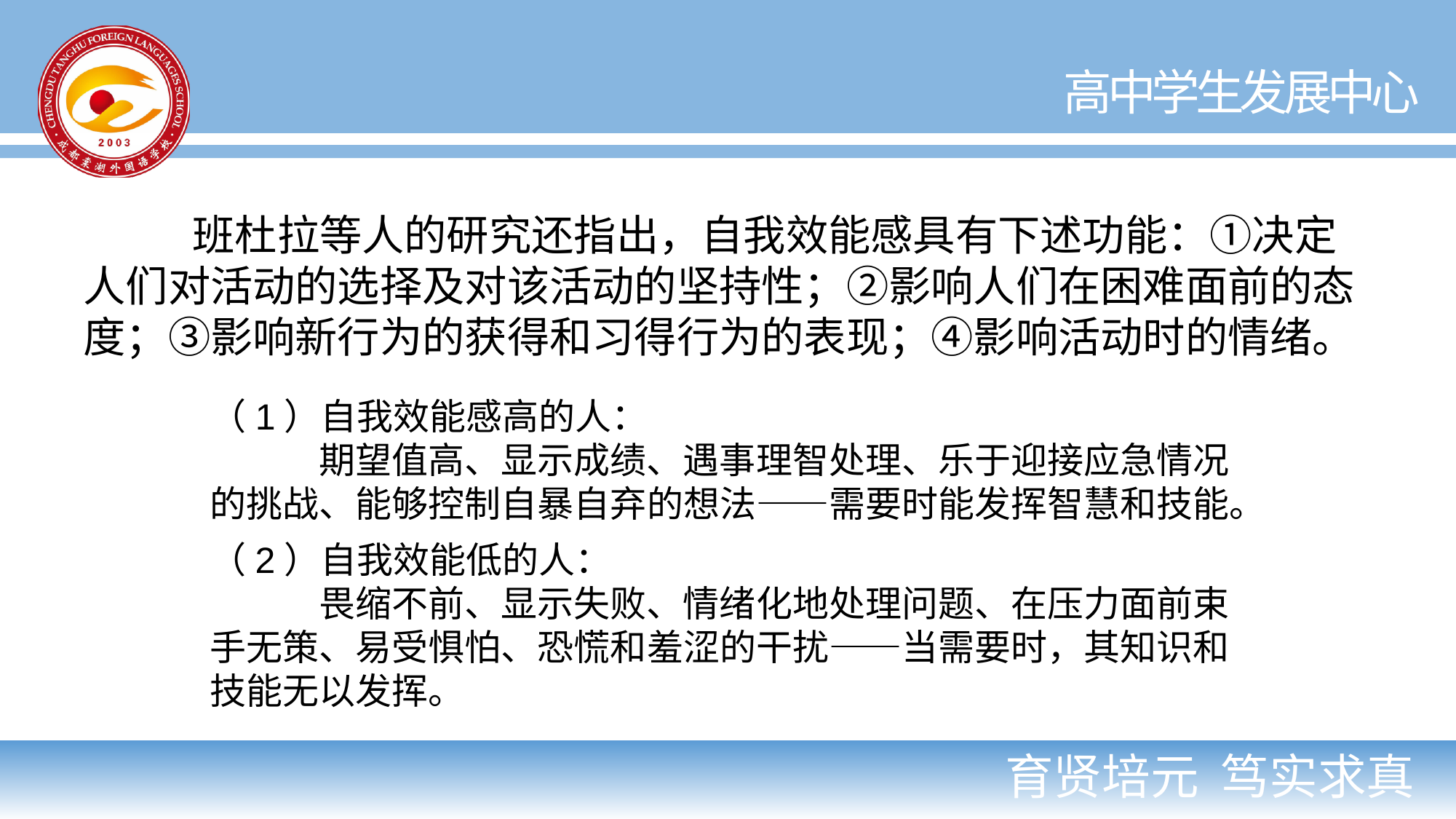

班杜拉等人的研究还指出，自我效能感具有下述功能：①决定人们对活动的选择及对该活动的坚持性；②影响人们在困难面前的态度；③影响新行为的获得和习得行为的表现；④影响活动时的情绪。
（1）自我效能感高的人：
	期望值高、显示成绩、遇事理智处理、乐于迎接应急情况的挑战、能够控制自暴自弃的想法——需要时能发挥智慧和技能。
（2）自我效能低的人：
	畏缩不前、显示失败、情绪化地处理问题、在压力面前束手无策、易受惧怕、恐慌和羞涩的干扰——当需要时，其知识和技能无以发挥。